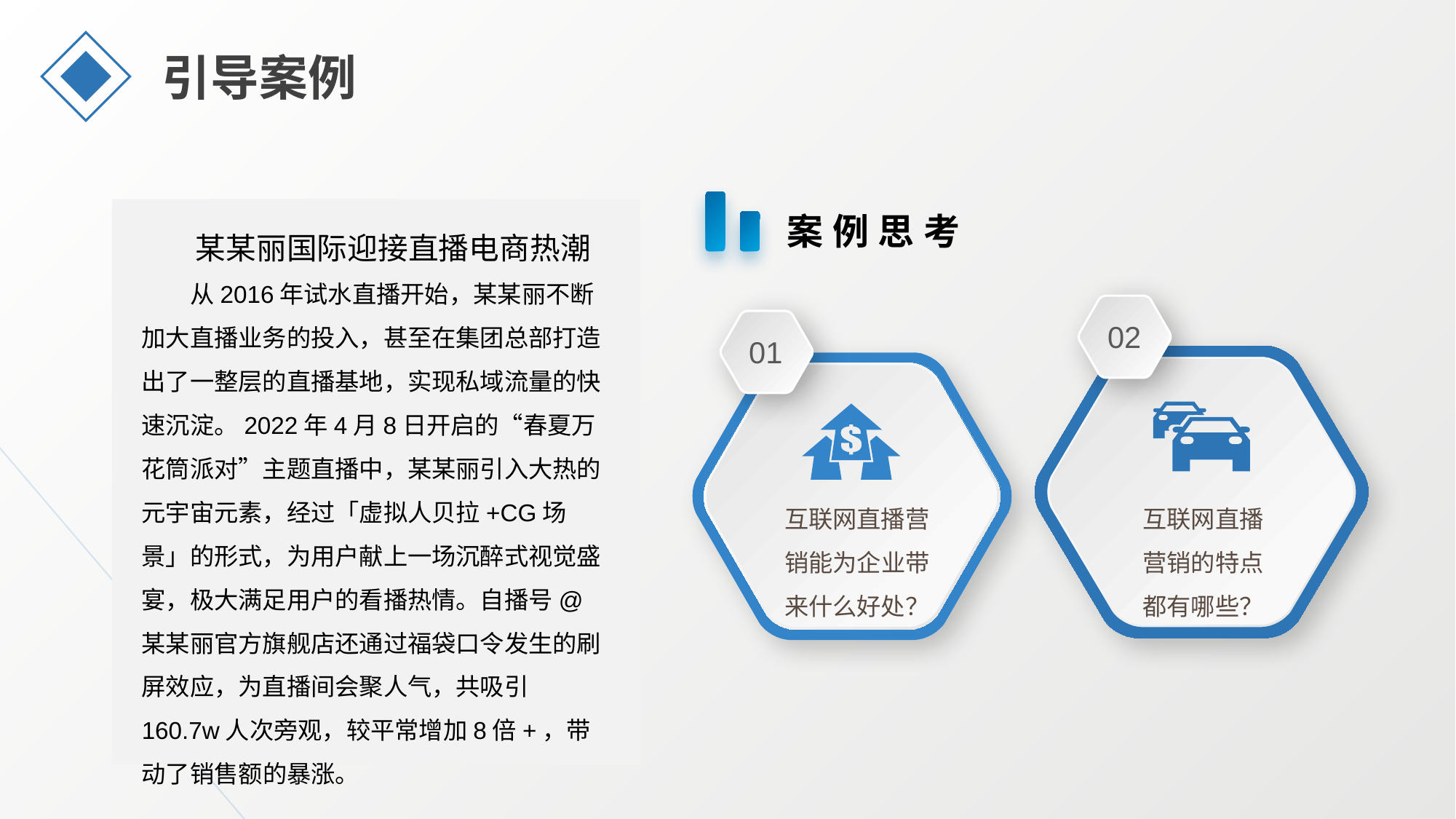

引导案例

案例思考
某某丽国际迎接直播电商热潮

从2016年试水直播开始，某某丽不断加大直播业务的投入，甚至在集团总部打造出了一整层的直播基地，实现私域流量的快速沉淀。2022年4月8日开启的“春夏万花筒派对”主题直播中，某某丽引入大热的元宇宙元素，经过「虚拟人贝拉+CG场景」的形式，为用户献上一场沉醉式视觉盛宴，极大满足用户的看播热情。自播号@某某丽官方旗舰店还通过福袋口令发生的刷屏效应，为直播间会聚人气，共吸引160.7w人次旁观，较平常增加8倍+，带动了销售额的暴涨。

02

01

互联网直播营销能为企业带来什么好处？
互联网直播营销的特点都有哪些？